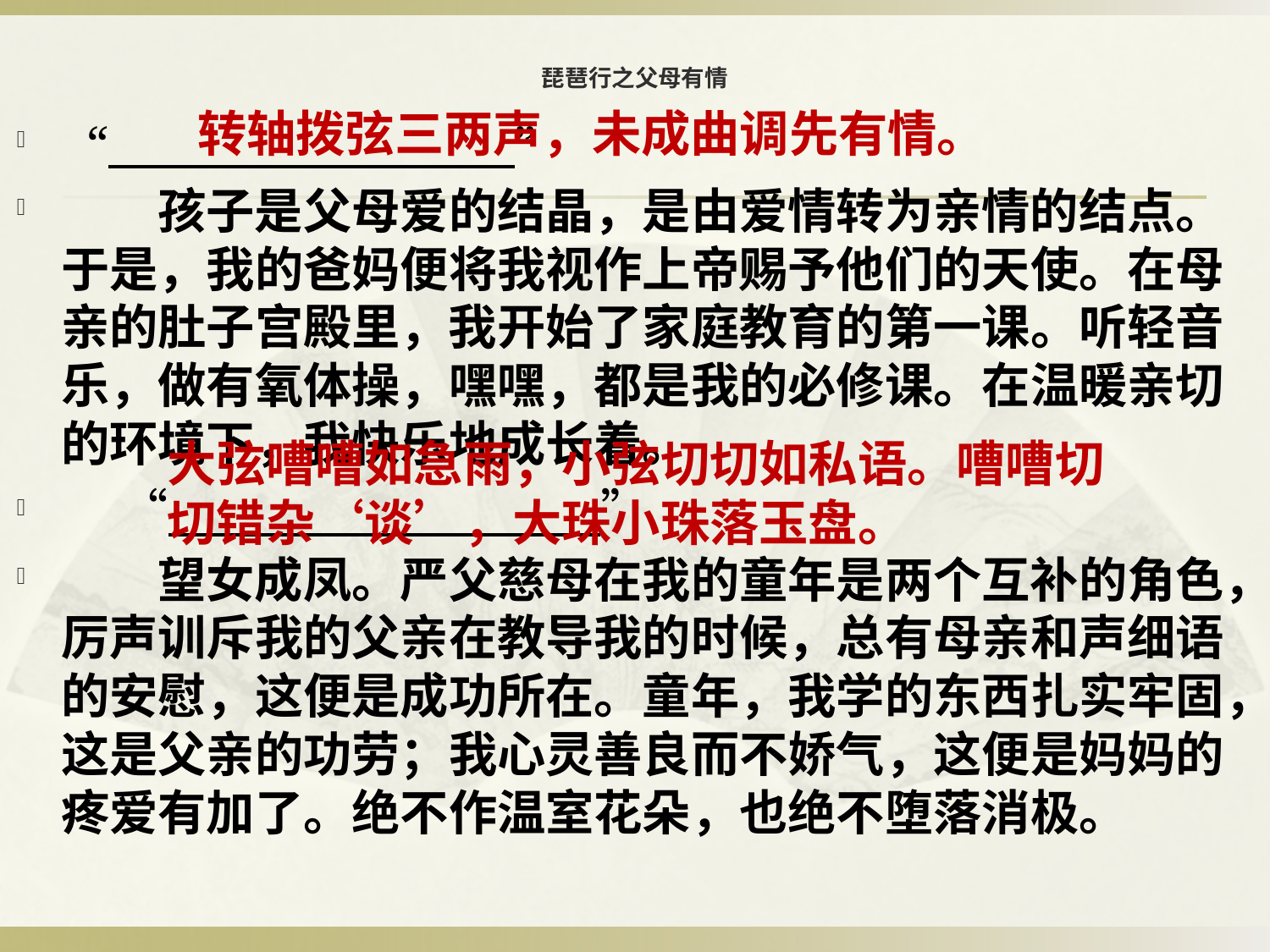

# 琵琶行之父母有情
转轴拨弦三两声，未成曲调先有情。
  “                                ”
　　孩子是父母爱的结晶，是由爱情转为亲情的结点。于是，我的爸妈便将我视作上帝赐予他们的天使。在母亲的肚子宫殿里，我开始了家庭教育的第一课。听轻音乐，做有氧体操，嘿嘿，都是我的必修课。在温暖亲切的环境下，我快乐地成长着。
　 “                                        ”
　　望女成凤。严父慈母在我的童年是两个互补的角色，厉声训斥我的父亲在教导我的时候，总有母亲和声细语的安慰，这便是成功所在。童年，我学的东西扎实牢固，这是父亲的功劳；我心灵善良而不娇气，这便是妈妈的疼爱有加了。绝不作温室花朵，也绝不堕落消极。

大弦嘈嘈如急雨，小弦切切如私语。嘈嘈切切错杂‘谈’，大珠小珠落玉盘。